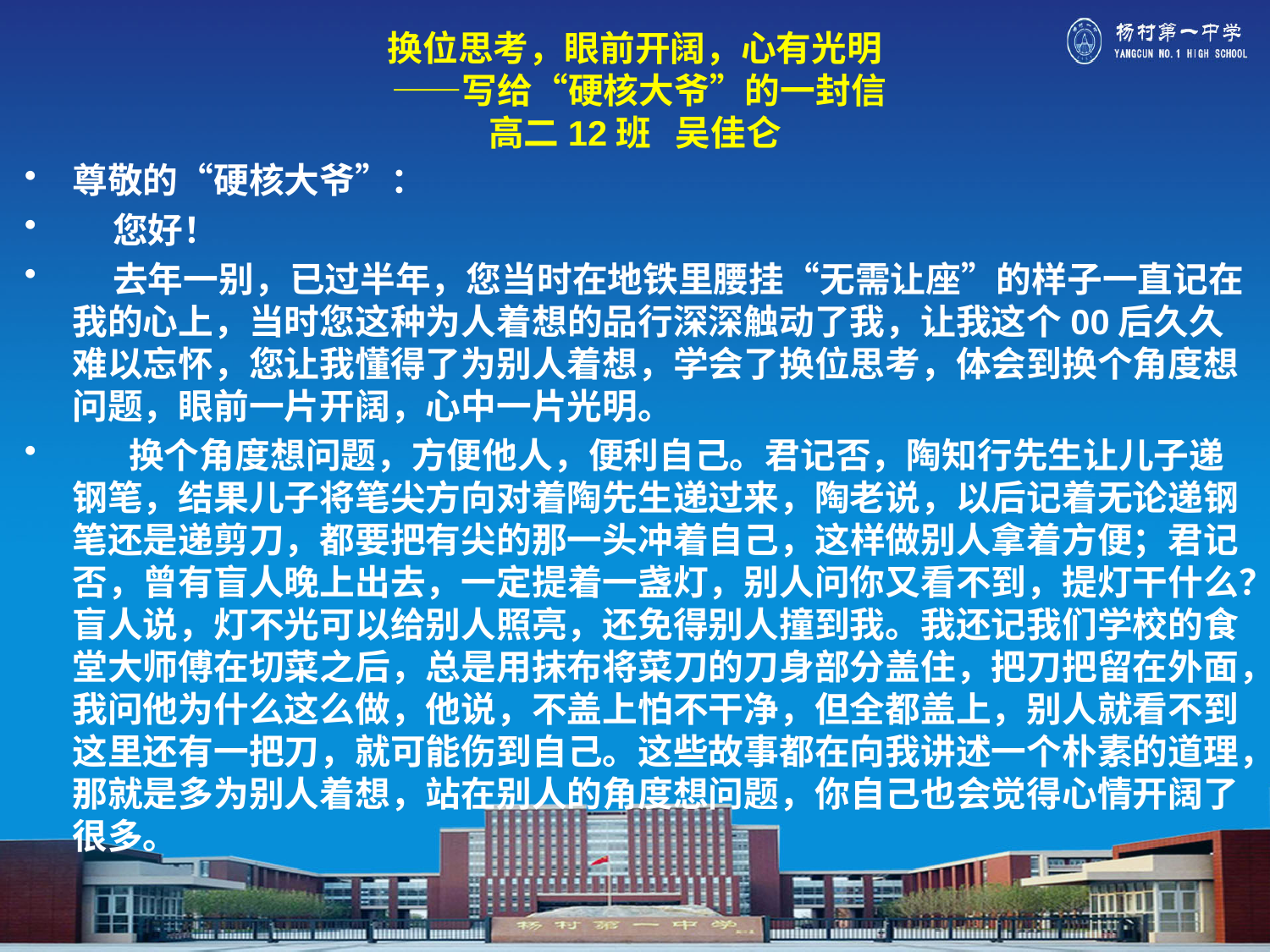

# 换位思考，眼前开阔，心有光明 ——写给“硬核大爷”的一封信 高二12班   吴佳仑
尊敬的“硬核大爷”：
    您好！
    去年一别，已过半年，您当时在地铁里腰挂“无需让座”的样子一直记在我的心上，当时您这种为人着想的品行深深触动了我，让我这个00后久久难以忘怀，您让我懂得了为别人着想，学会了换位思考，体会到换个角度想问题，眼前一片开阔，心中一片光明。
      换个角度想问题，方便他人，便利自己。君记否，陶知行先生让儿子递钢笔，结果儿子将笔尖方向对着陶先生递过来，陶老说，以后记着无论递钢笔还是递剪刀，都要把有尖的那一头冲着自己，这样做别人拿着方便；君记否，曾有盲人晚上出去，一定提着一盏灯，别人问你又看不到，提灯干什么？盲人说，灯不光可以给别人照亮，还免得别人撞到我。我还记我们学校的食堂大师傅在切菜之后，总是用抹布将菜刀的刀身部分盖住，把刀把留在外面，我问他为什么这么做，他说，不盖上怕不干净，但全都盖上，别人就看不到这里还有一把刀，就可能伤到自己。这些故事都在向我讲述一个朴素的道理，那就是多为别人着想，站在别人的角度想问题，你自己也会觉得心情开阔了很多。